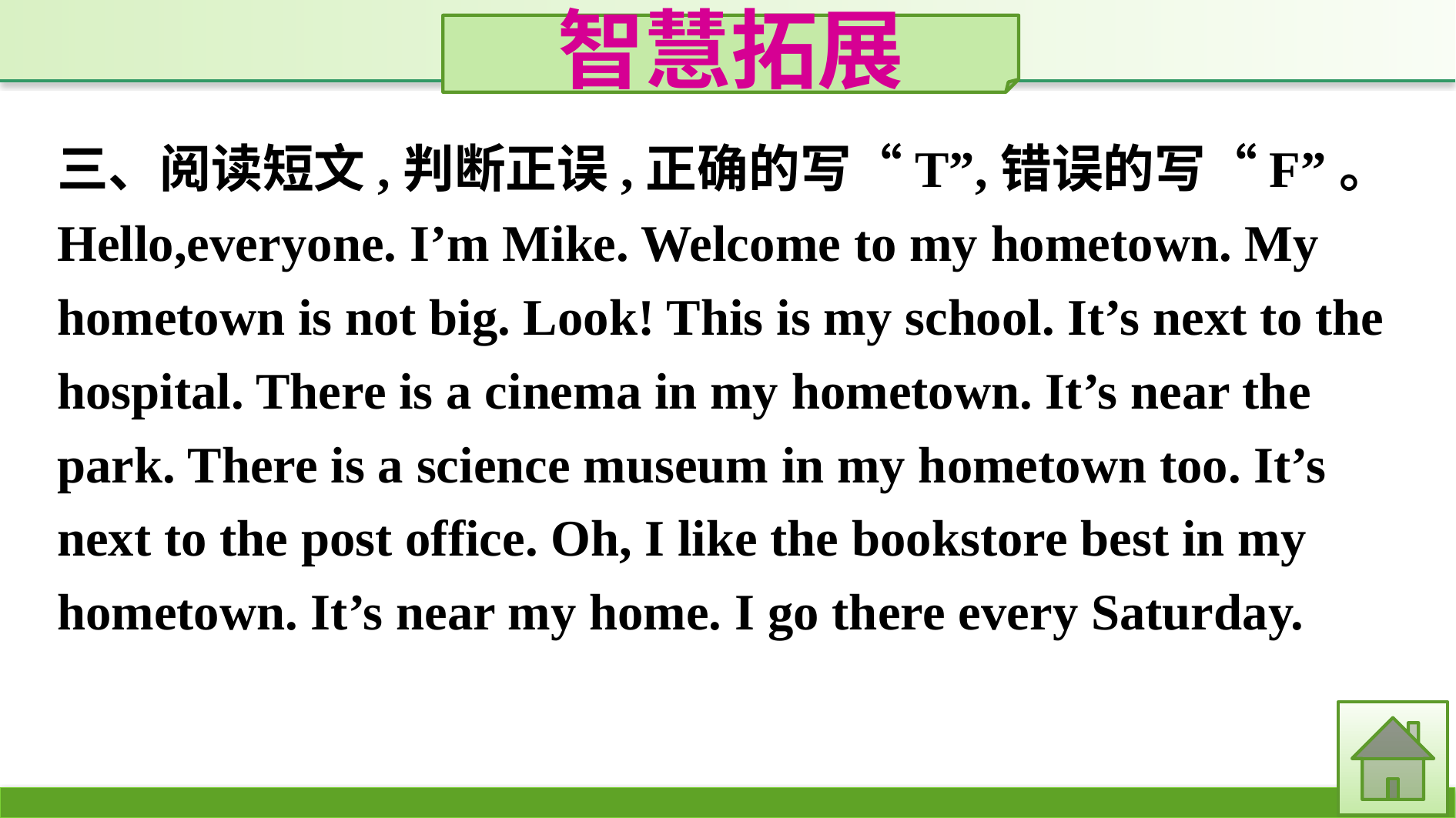

智慧拓展
三、阅读短文,判断正误,正确的写“T”,错误的写“F”。
Hello,everyone. I’m Mike. Welcome to my hometown. My hometown is not big. Look! This is my school. It’s next to the hospital. There is a cinema in my hometown. It’s near the park. There is a science museum in my hometown too. It’s next to the post office. Oh, I like the bookstore best in my hometown. It’s near my home. I go there every Saturday.